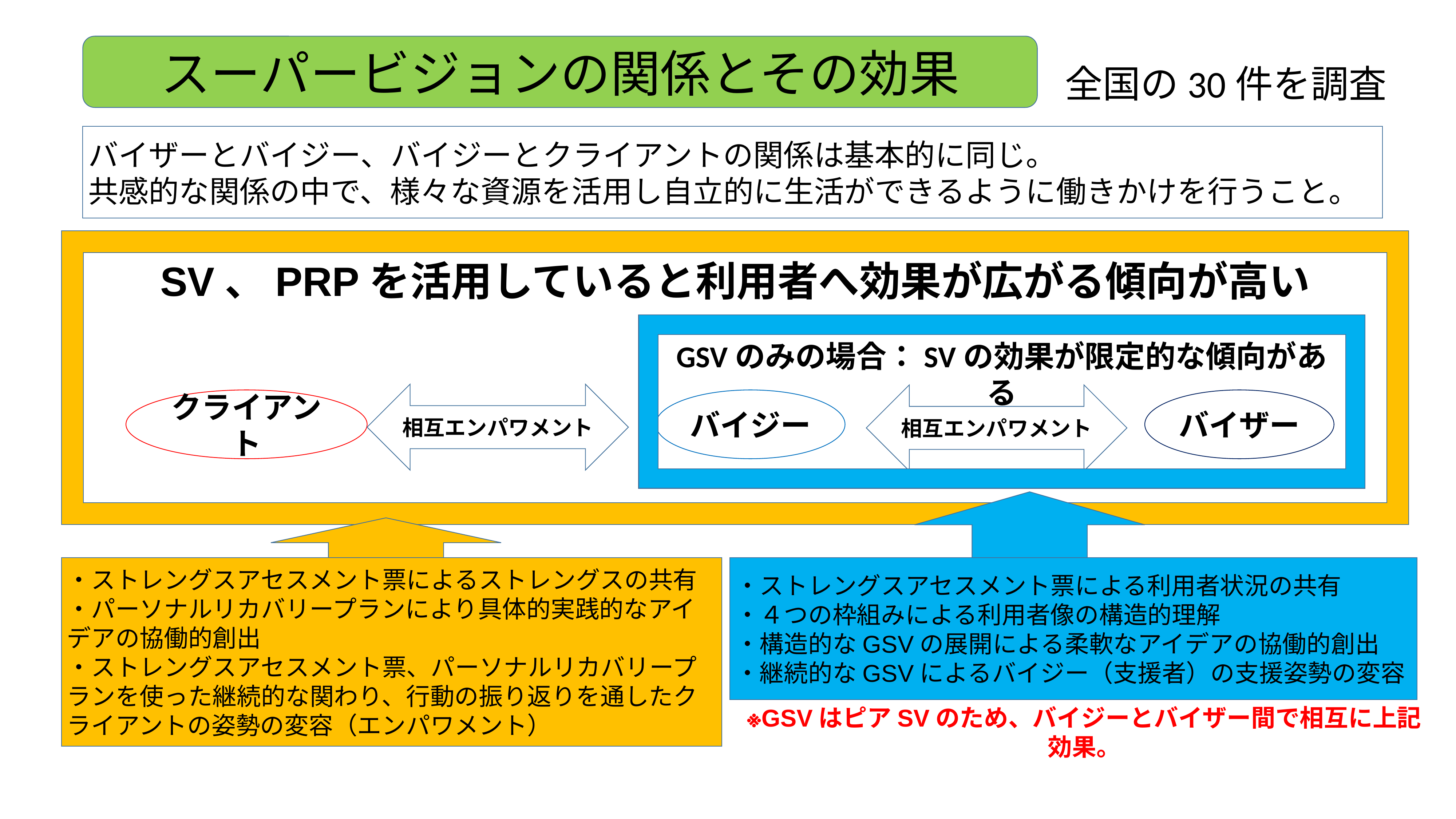

スーパービジョンの関係とその効果
全国の30件を調査
バイザーとバイジー、バイジーとクライアントの関係は基本的に同じ。
共感的な関係の中で、様々な資源を活用し自立的に生活ができるように働きかけを行うこと。
SV、PRPを活用していると利用者へ効果が広がる傾向が高い
GSVのみの場合：SVの効果が限定的な傾向がある
相互エンパワメント
相互エンパワメント
クライアント
バイジー
バイザー

・ストレングスアセスメント票による利用者状況の共有
・４つの枠組みによる利用者像の構造的理解
・構造的なGSVの展開による柔軟なアイデアの協働的創出
・継続的なGSVによるバイジー（支援者）の支援姿勢の変容

・ストレングスアセスメント票によるストレングスの共有
・パーソナルリカバリープランにより具体的実践的なアイデアの協働的創出
・ストレングスアセスメント票、パーソナルリカバリープランを使った継続的な関わり、行動の振り返りを通したクライアントの姿勢の変容（エンパワメント）

※GSVはピアSVのため、バイジーとバイザー間で相互に上記効果。